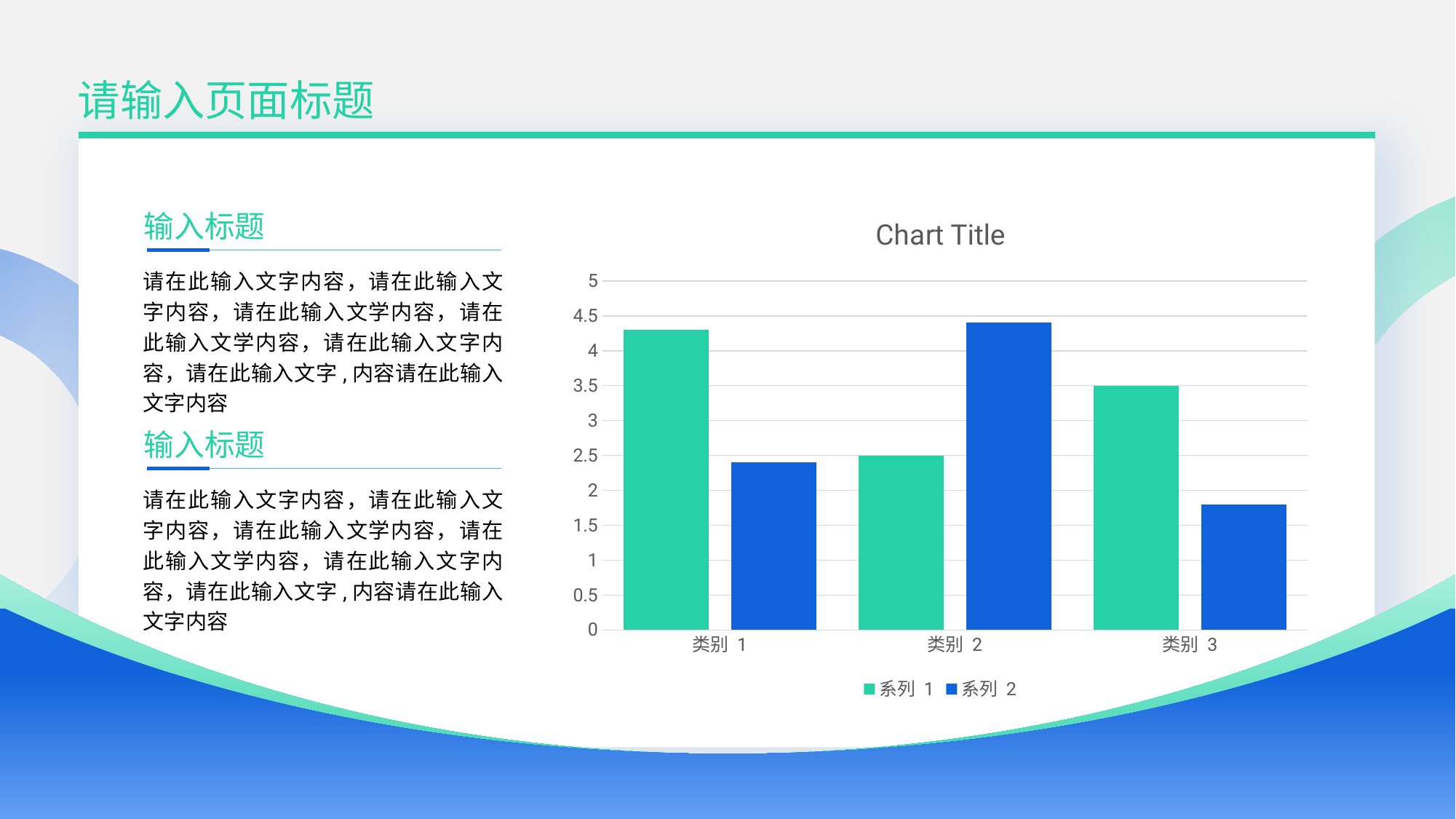

# 请输入页面标题

### Chart:

| Category | 系列 1 | 系列 2 |
|---|---|---|
| 类别 1 | 4.3 | 2.4 |
| 类别 2 | 2.5 | 4.4 |
| 类别 3 | 3.5 | 1.8 |
输入标题
请在此输入文字内容，请在此输入文字内容，请在此输入文学内容，请在此输入文学内容，请在此输入文字内容，请在此输入文字,内容请在此输入文字内容

输入标题
请在此输入文字内容，请在此输入文字内容，请在此输入文学内容，请在此输入文学内容，请在此输入文字内容，请在此输入文字,内容请在此输入文字内容